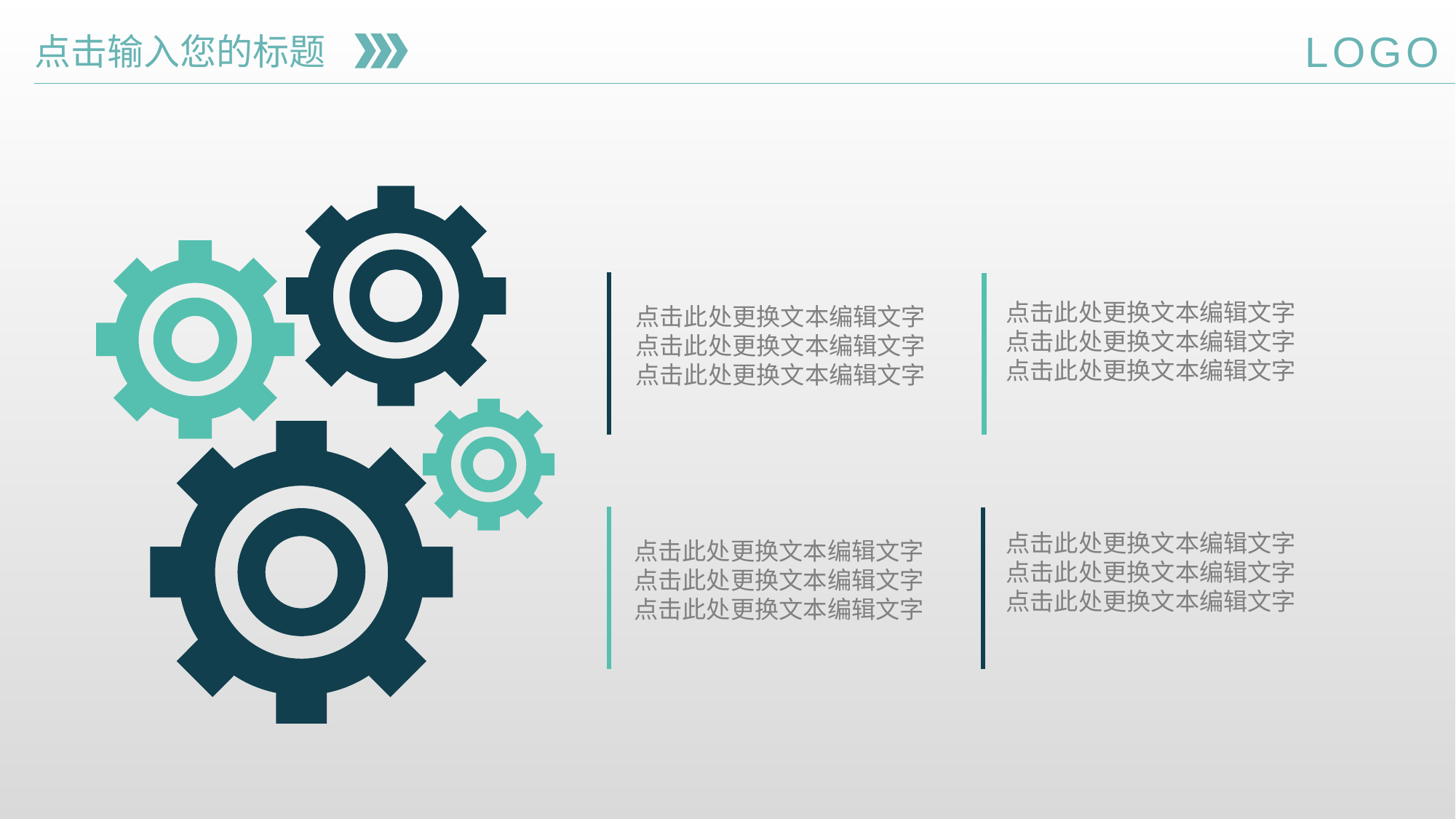

LOGO
点击输入您的标题

点击此处更换文本编辑文字
点击此处更换文本编辑文字
点击此处更换文本编辑文字
点击此处更换文本编辑文字
点击此处更换文本编辑文字
点击此处更换文本编辑文字
点击此处更换文本编辑文字
点击此处更换文本编辑文字
点击此处更换文本编辑文字
点击此处更换文本编辑文字
点击此处更换文本编辑文字
点击此处更换文本编辑文字